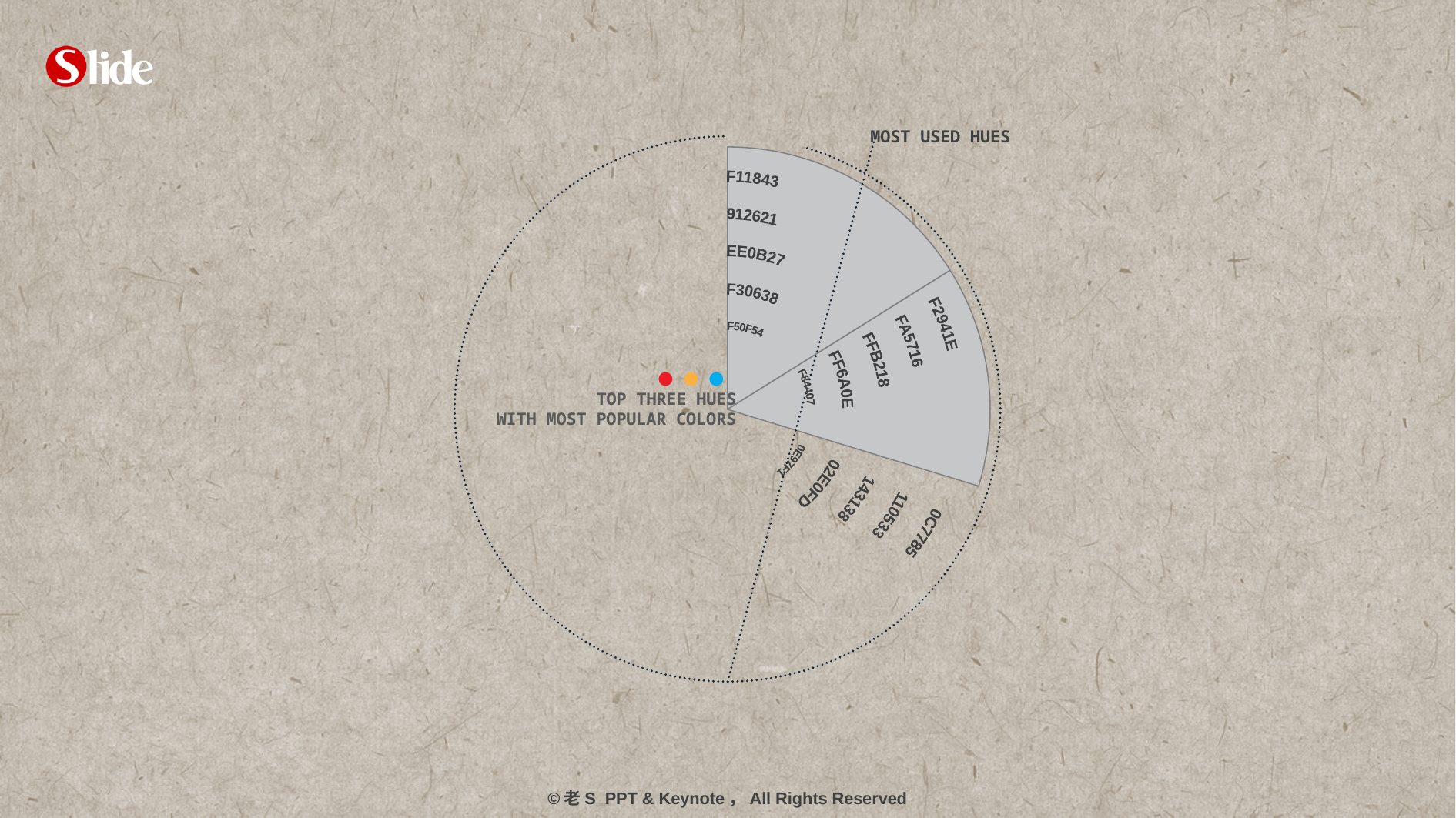

MOST USED HUES

### Chart

| Category | 列49 | 列1 | 列2 | 列3 | 列4 | 列5 | 列6 | 列7 | 列8 | 列9 | 列10 | 列11 | 列12 | 列13 | 列14 | 列15 | 列16 | 列17 | 列18 | 列19 | 列20 | 列21 | 列22 | 列23 | 列24 | 列25 | 列26 | 列27 | 列28 | 列29 | 列30 | 列31 | 列32 | 列33 | 列34 | 列35 | 列36 | 列37 | 列38 | 列39 | 列40 | 列41 | 列42 | 列43 | 列44 | 列45 | 列46 | 列47 | 列48 |
|---|---|---|---|---|---|---|---|---|---|---|---|---|---|---|---|---|---|---|---|---|---|---|---|---|---|---|---|---|---|---|---|---|---|---|---|---|---|---|---|---|---|---|---|---|---|---|---|---|---|
|  | 58.0 | 62.0 | 62.0 | 62.0 | 62.0 | 62.0 | 62.0 | 62.0 | 62.0 | 62.0 | 62.0 | 62.0 | 62.0 | 62.0 | 62.0 | 62.0 | 62.0 | 62.0 | 62.0 | 62.0 | 62.0 | 62.0 | 62.0 | 62.0 | 62.0 | 62.0 | 62.0 | 62.0 | 62.0 | 62.0 | 62.0 | 62.0 | 62.0 | 62.0 | 62.0 | 62.0 | 62.0 | 62.0 | 62.0 | 62.0 | 62.0 | 62.0 | 62.0 | 62.0 | 62.0 | 62.0 | 62.0 | 62.0 | 62.0 |
|  | 49.0 | 54.0 | 54.0 | 54.0 | 54.0 | 54.0 | 54.0 | 54.0 | 54.0 | 54.0 | 54.0 | 54.0 | 54.0 | 54.0 | 54.0 | 54.0 | 54.0 | 54.0 | 54.0 | 54.0 | 54.0 | 54.0 | 54.0 | 54.0 | 54.0 | 54.0 | 54.0 | 54.0 | 54.0 | 54.0 | 54.0 | 54.0 | 54.0 | 54.0 | 54.0 | 54.0 | 54.0 | 54.0 | 54.0 | 54.0 | 54.0 | 54.0 | 54.0 | 54.0 | 54.0 | 54.0 | 54.0 | 54.0 | 54.0 |
|  | 253.0 | 44.0 | 44.0 | 44.0 | 44.0 | 44.0 | 44.0 | 44.0 | 44.0 | 44.0 | 44.0 | 44.0 | 44.0 | 44.0 | 44.0 | 44.0 | 44.0 | 44.0 | 44.0 | 44.0 | 44.0 | 44.0 | 44.0 | 44.0 | 44.0 | 44.0 | 44.0 | 44.0 | 44.0 | 44.0 | 44.0 | 44.0 | 44.0 | 44.0 | 44.0 | 44.0 | 44.0 | 44.0 | 44.0 | 44.0 | 44.0 | 44.0 | 44.0 | 44.0 | 44.0 | 44.0 | 44.0 | 44.0 | 44.0 |
|  | None | 200.0 | 200.0 | 200.0 | 200.0 | 200.0 | 200.0 | 200.0 | 200.0 | 200.0 | 200.0 | 200.0 | 200.0 | 200.0 | 200.0 | 200.0 | 200.0 | 200.0 | 200.0 | 200.0 | 200.0 | 200.0 | 200.0 | 200.0 | 200.0 | 200.0 | 200.0 | 200.0 | 200.0 | 200.0 | 200.0 | 200.0 | 200.0 | 200.0 | 200.0 | 200.0 | 200.0 | 200.0 | 200.0 | 200.0 | 200.0 | 200.0 | 200.0 | 200.0 | 200.0 | 200.0 | 200.0 | 45.0 | 200.0 |
|  | None | None | None | None | None | None | None | None | None | None | None | None | None | None | None | None | None | None | None | None | None | None | None | None | None | None | None | None | None | None | None | None | None | None | None | None | None | None | None | None | None | None | None | None | None | None | None | 38.0 | None |
|  | None | None | None | None | None | None | None | None | None | None | None | None | None | None | None | None | None | None | None | None | None | None | None | None | None | None | None | None | None | None | None | None | None | None | None | None | None | None | None | None | None | None | None | None | None | None | None | 36.0 | None |
|  | None | None | None | None | None | None | None | None | None | None | None | None | None | None | None | None | None | None | None | None | None | None | None | None | None | None | None | None | None | None | None | None | None | None | None | None | None | None | None | None | None | None | None | None | None | None | None | 35.0 | None |
|  | None | None | None | None | None | None | None | None | None | None | None | None | None | None | None | None | None | None | None | None | None | None | None | None | None | None | None | None | None | None | None | None | None | None | None | None | None | None | None | None | None | None | None | None | None | None | None | 27.0 | None |
|  | None | None | None | None | None | None | None | None | None | None | None | None | None | None | None | None | None | None | None | None | None | None | None | None | None | None | None | None | None | None | None | None | None | None | None | None | None | None | None | None | None | None | None | None | None | None | None | 9.0 | None |
|  | None | None | None | None | None | None | None | None | None | None | None | None | None | None | None | None | None | None | None | None | None | None | None | None | None | None | None | None | None | None | None | None | None | None | None | None | None | None | None | None | None | None | None | None | None | None | None | 4.0 | None |
|  | None | None | None | None | None | None | None | None | None | None | None | None | None | None | None | None | None | None | None | None | None | None | None | None | None | None | None | None | None | None | None | None | None | None | None | None | None | None | None | None | None | None | None | None | None | None | None | 3.0 | None |
|  | None | None | None | None | None | None | None | None | None | None | None | None | None | None | None | None | None | None | None | None | None | None | None | None | None | None | None | None | None | None | None | None | None | None | None | None | None | None | None | None | None | None | None | None | None | None | None | 3.0 | None |
0C7785
110533
143138
02E0FD
0E97F1
F2941E
FA5716
FFB218
FF6A0E
F84407
F11843
912621
EE0B27
F30638
F50F54

TOP THREE HUES
WITH MOST POPULAR COLORS